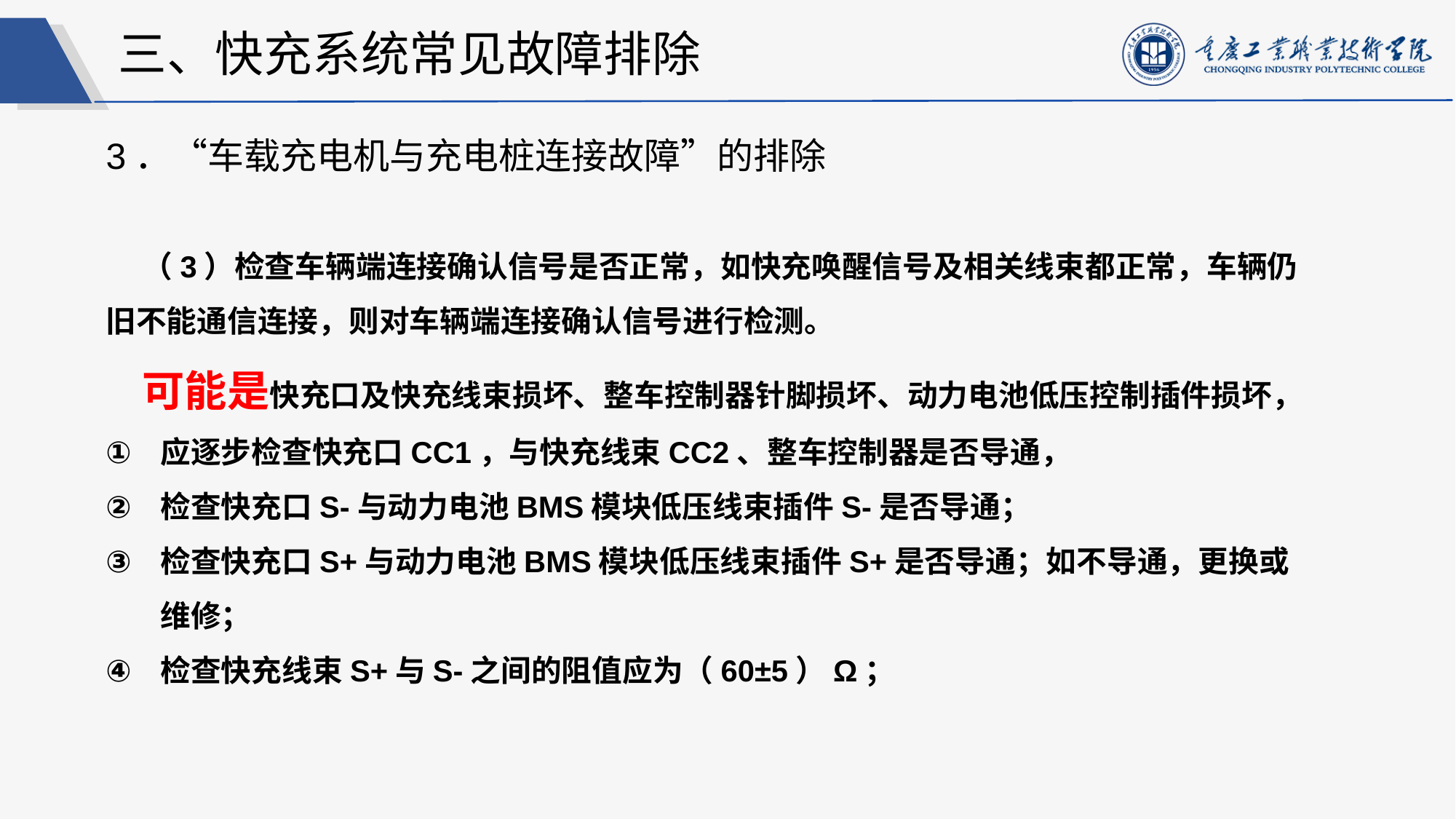

三、快充系统常见故障排除
3．“车载充电机与充电桩连接故障”的排除
（3）检查车辆端连接确认信号是否正常，如快充唤醒信号及相关线束都正常，车辆仍旧不能通信连接，则对车辆端连接确认信号进行检测。
可能是快充口及快充线束损坏、整车控制器针脚损坏、动力电池低压控制插件损坏，
应逐步检查快充口CC1，与快充线束CC2、整车控制器是否导通，
检查快充口S-与动力电池BMS模块低压线束插件S-是否导通；
检查快充口S+与动力电池BMS模块低压线束插件S+是否导通；如不导通，更换或维修；
检查快充线束S+与S-之间的阻值应为（60±5）Ω；